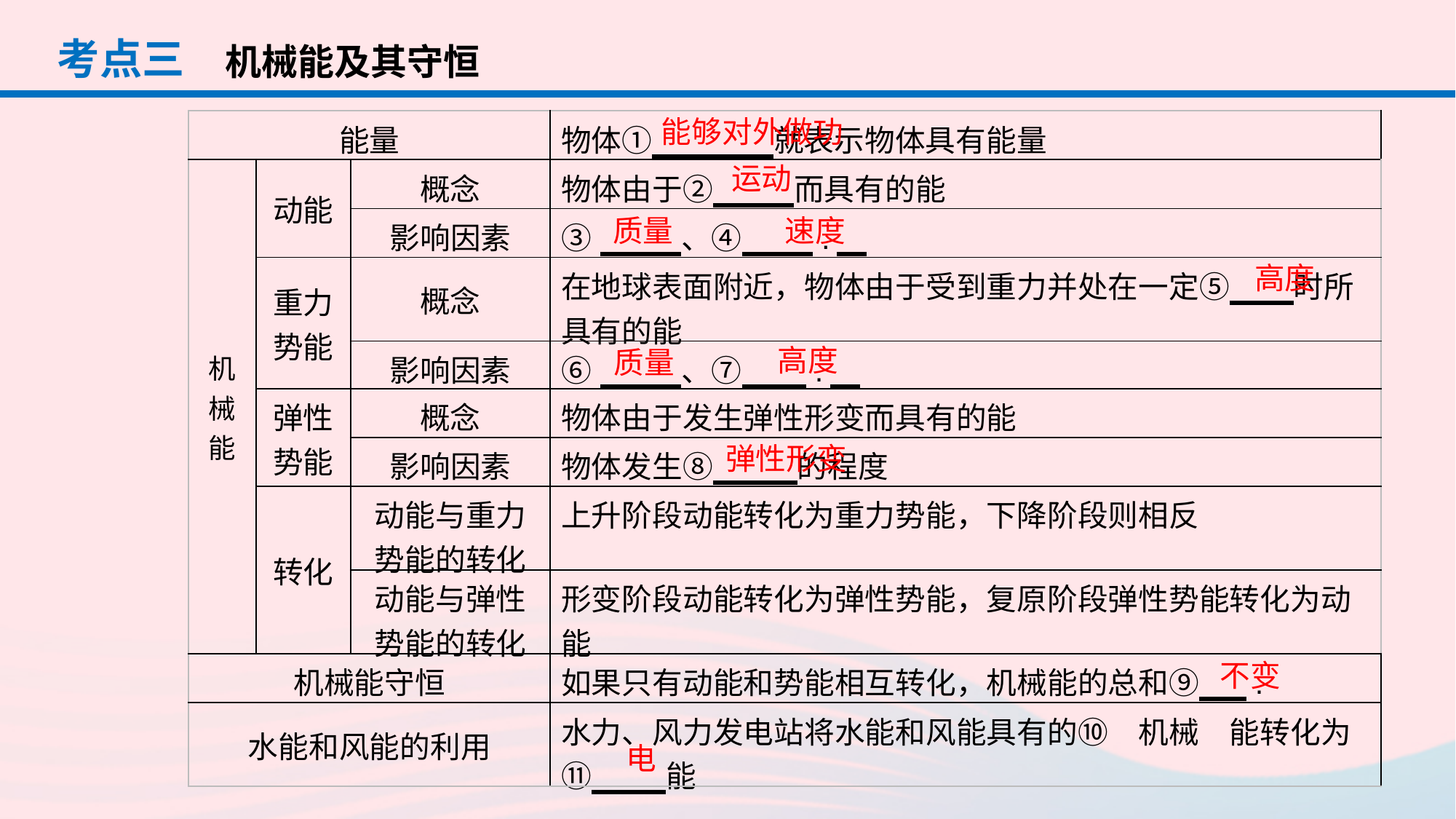

考点三
机械能及其守恒
能够对外做功
| 能量 |  |  | 物体①　 　就表示物体具有能量 |
| --- | --- | --- | --- |
| 机械能 | 动能 | 概念 | 物体由于②　 　而具有的能 |
|  |  | 影响因素 | ③　 　、④　 . |
|  | 重力势能 | 概念 | 在地球表面附近，物体由于受到重力并处在一定⑤　 时所具有的能 |
|  |  | 影响因素 | ⑥　 　、⑦　 . |
|  | 弹性势能 | 概念 | 物体由于发生弹性形变而具有的能 |
|  |  | 影响因素 | 物体发生⑧　 的程度 |
|  | 转化 | 动能与重力势能的转化 | 上升阶段动能转化为重力势能，下降阶段则相反 |
|  |  | 动能与弹性势能的转化 | 形变阶段动能转化为弹性势能，复原阶段弹性势能转化为动能 |
| 机械能守恒 |  |  | 如果只有动能和势能相互转化，机械能的总和⑨ . |
| 水能和风能的利用 |  |  | 水力、风力发电站将水能和风能具有的⑩　机械　能转化为⑪　 　能 |
运动
质量
速度
高度
高度
质量
弹性形变
不变
电